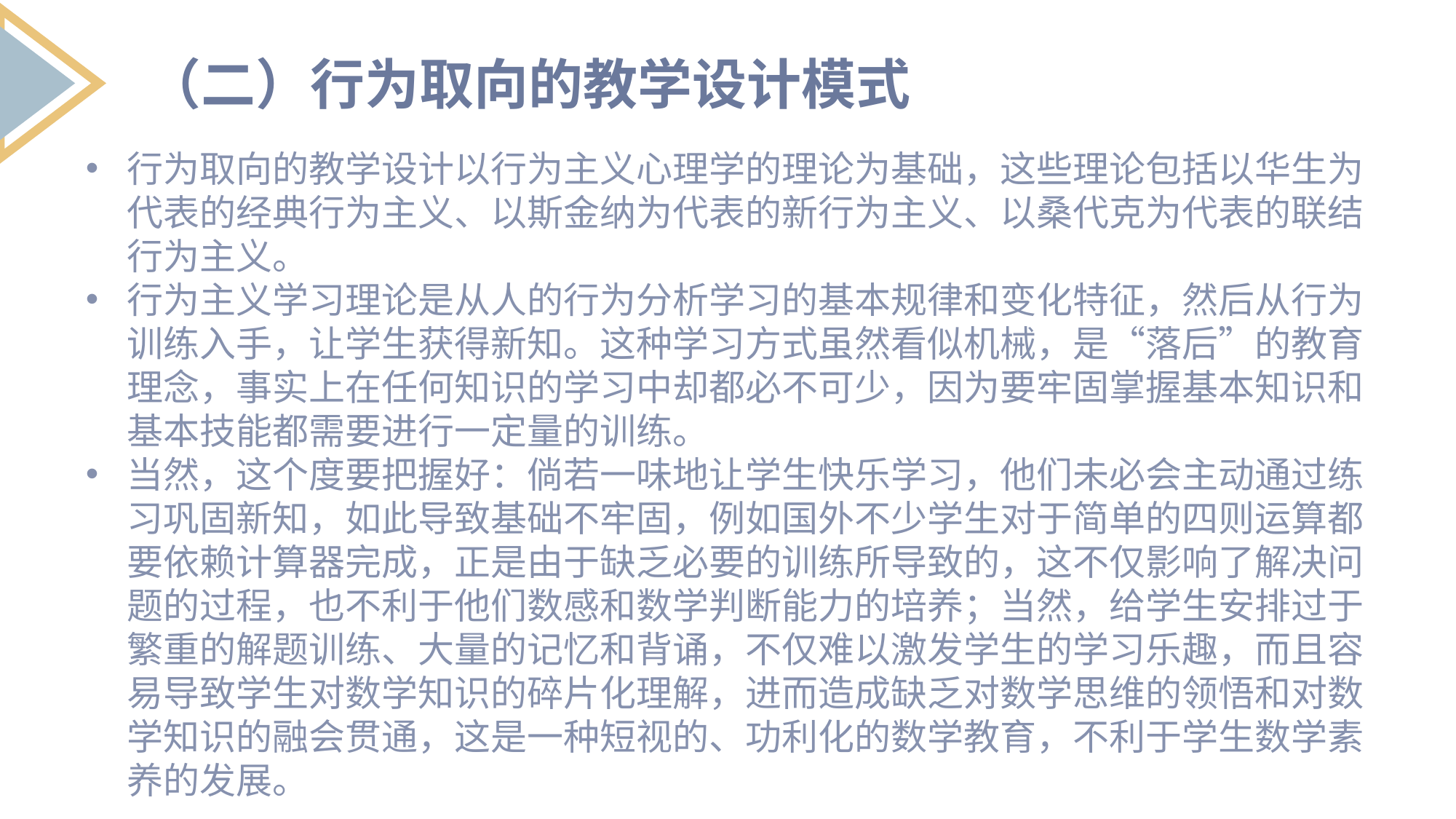

（二）行为取向的教学设计模式

行为取向的教学设计以行为主义心理学的理论为基础，这些理论包括以华生为代表的经典行为主义、以斯金纳为代表的新行为主义、以桑代克为代表的联结行为主义。
行为主义学习理论是从人的行为分析学习的基本规律和变化特征，然后从行为训练入手，让学生获得新知。这种学习方式虽然看似机械，是“落后”的教育理念，事实上在任何知识的学习中却都必不可少，因为要牢固掌握基本知识和基本技能都需要进行一定量的训练。
当然，这个度要把握好：倘若一味地让学生快乐学习，他们未必会主动通过练习巩固新知，如此导致基础不牢固，例如国外不少学生对于简单的四则运算都要依赖计算器完成，正是由于缺乏必要的训练所导致的，这不仅影响了解决问题的过程，也不利于他们数感和数学判断能力的培养；当然，给学生安排过于繁重的解题训练、大量的记忆和背诵，不仅难以激发学生的学习乐趣，而且容易导致学生对数学知识的碎片化理解，进而造成缺乏对数学思维的领悟和对数学知识的融会贯通，这是一种短视的、功利化的数学教育，不利于学生数学素养的发展。